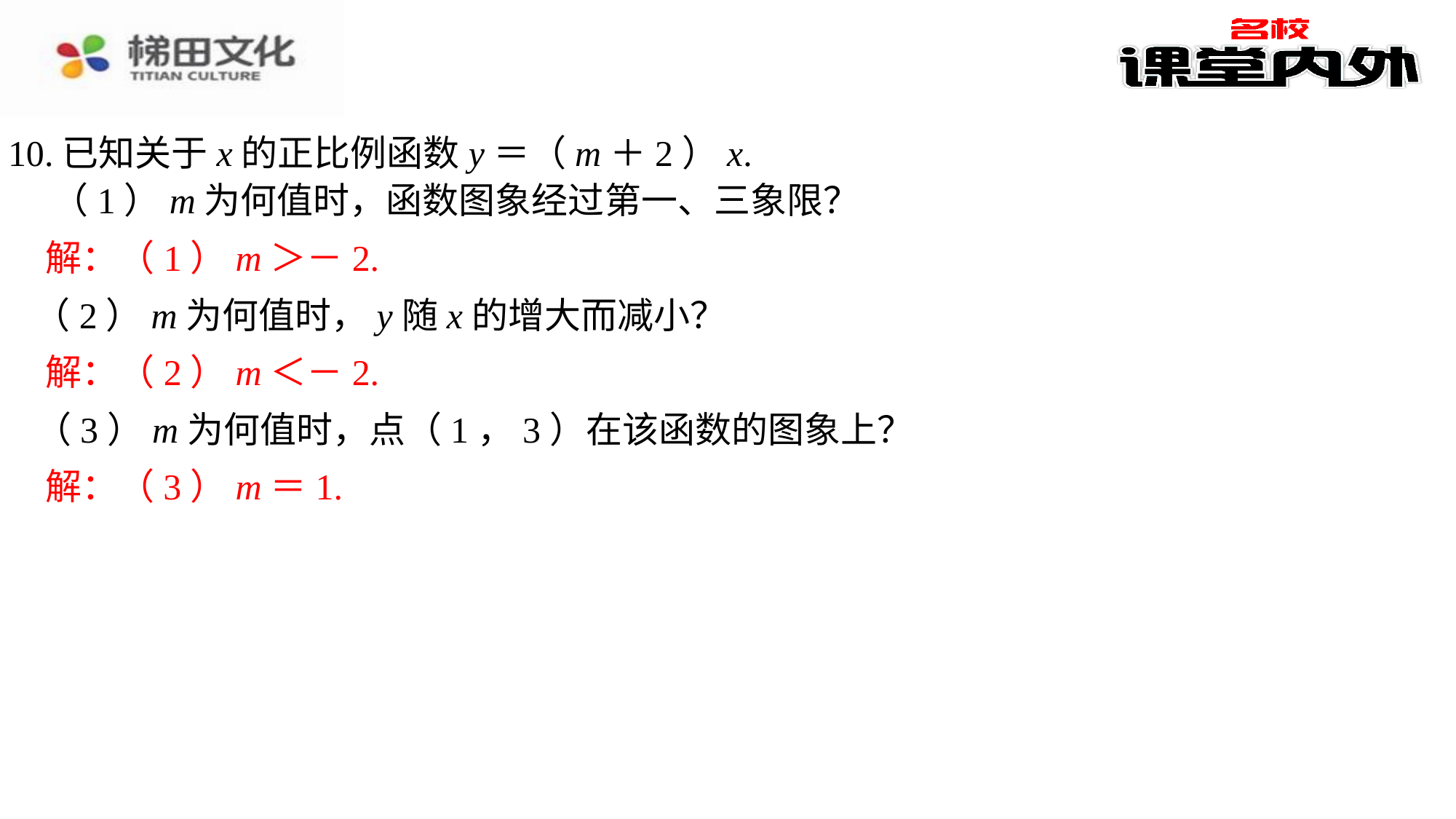

10.已知关于x的正比例函数y＝（m＋2）x.
（1）m为何值时，函数图象经过第一、三象限？
解：（1）m＞－2.
（2）m为何值时，y随x的增大而减小？
解：（2）m＜－2.
（3）m为何值时，点（1，3）在该函数的图象上？
解：（3）m＝1.